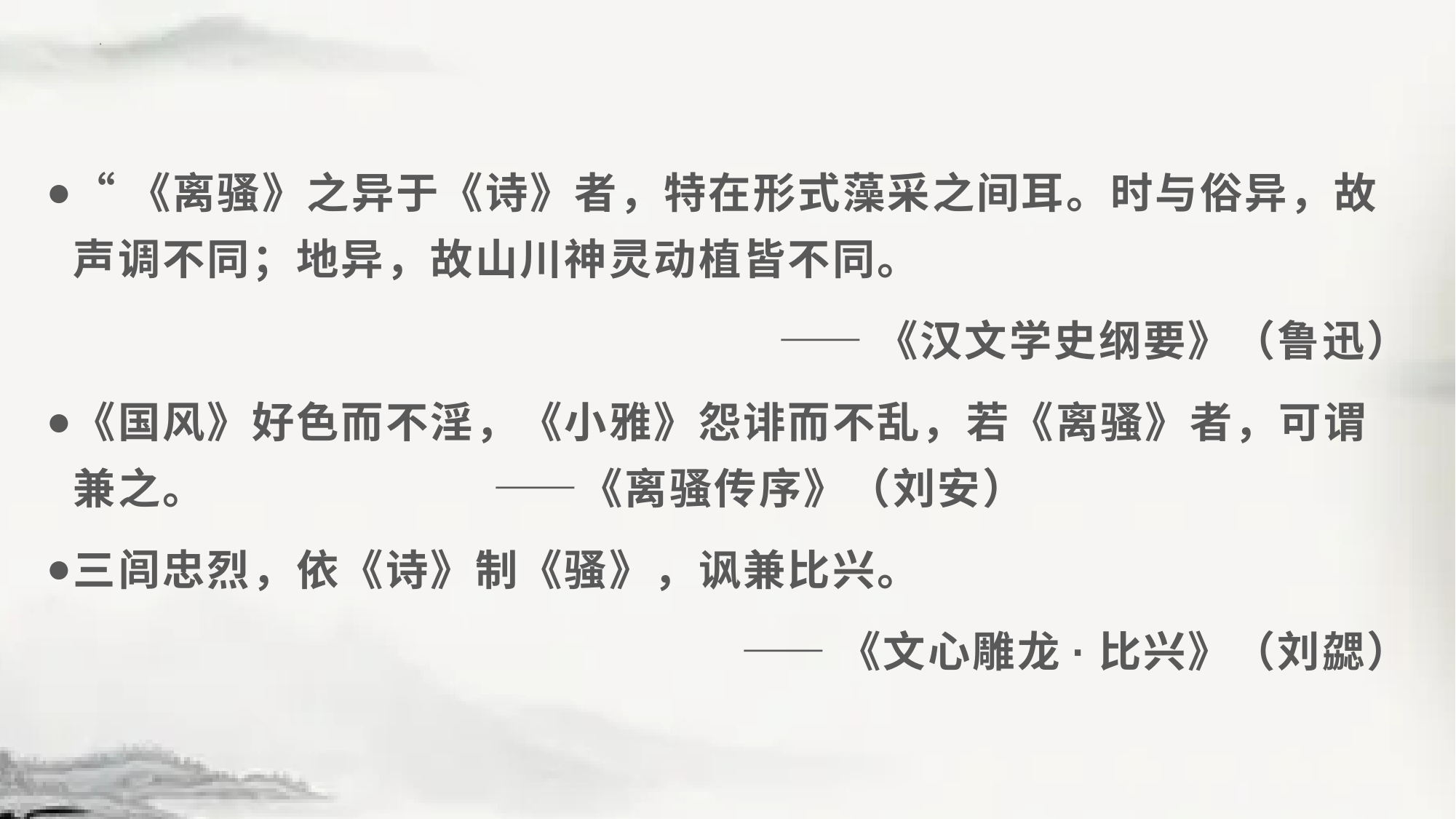

#
“《离骚》之异于《诗》者，特在形式藻采之间耳。时与俗异，故声调不同；地异，故山川神灵动植皆不同。
——《汉文学史纲要》（鲁迅）
《国风》好色而不淫，《小雅》怨诽而不乱，若《离骚》者，可谓兼之。                        ——《离骚传序》（刘安）
三闾忠烈，依《诗》制《骚》，讽兼比兴。
——《文心雕龙·比兴》（刘勰）